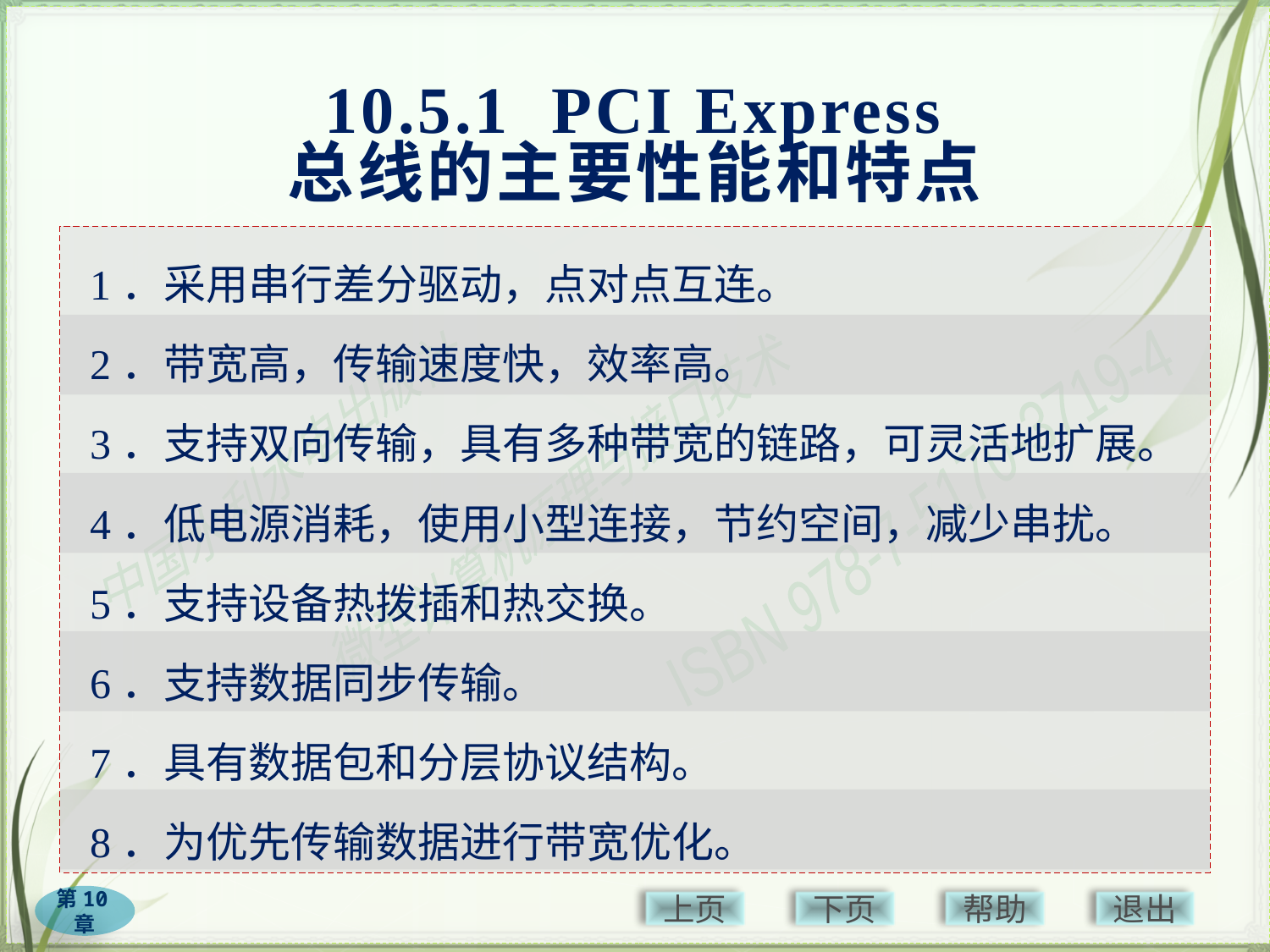

# 10.5.1  PCI Express 总线的主要性能和特点
1．采用串行差分驱动，点对点互连。
2．带宽高，传输速度快，效率高。
3．支持双向传输，具有多种带宽的链路，可灵活地扩展。
4．低电源消耗，使用小型连接，节约空间，减少串扰。
5．支持设备热拨插和热交换。
6．支持数据同步传输。
7．具有数据包和分层协议结构。
8．为优先传输数据进行带宽优化。